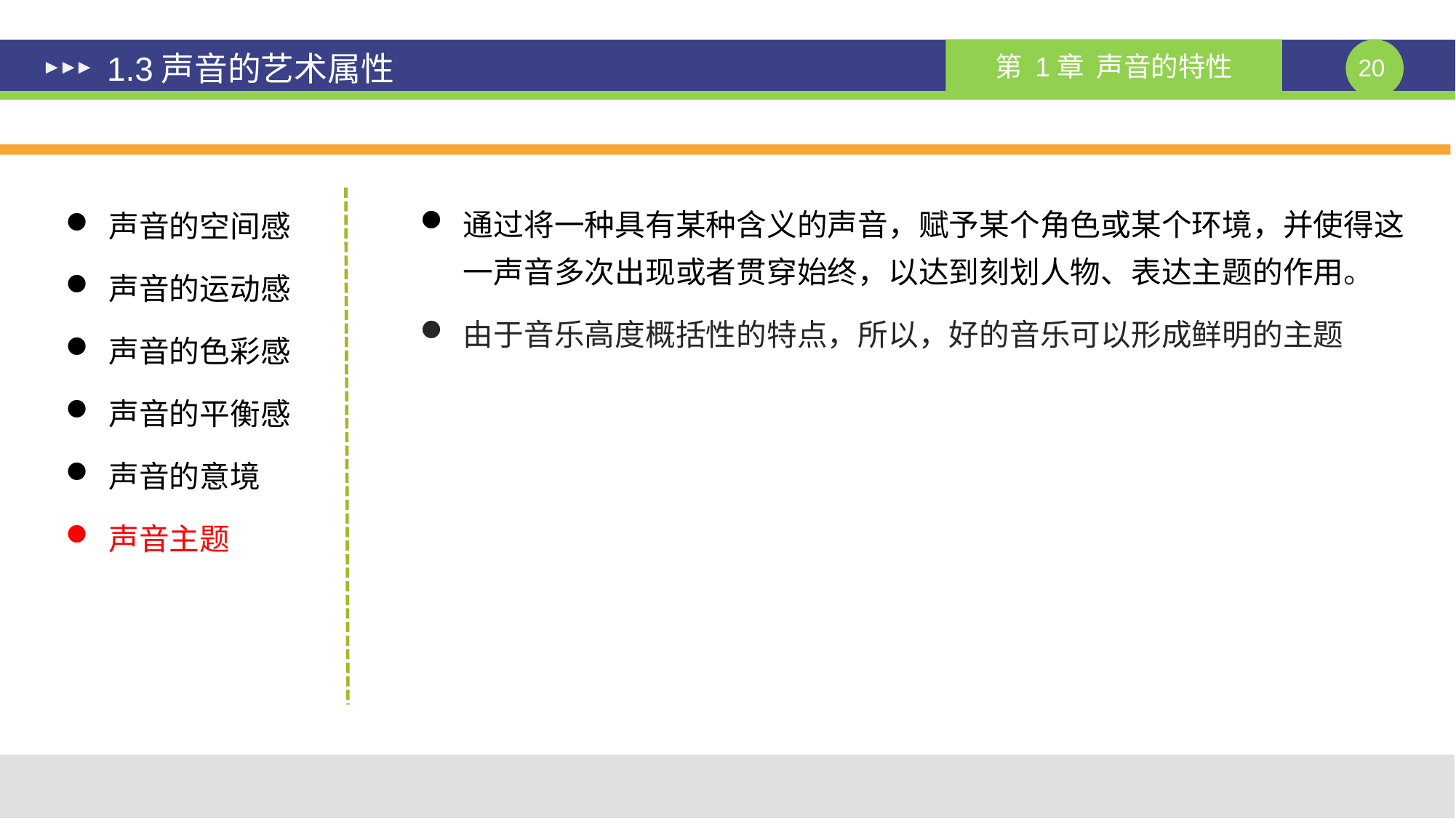

# 1.3声音的艺术属性

通过将一种具有某种含义的声音，赋予某个角色或某个环境，并使得这一声音多次出现或者贯穿始终，以达到刻划人物、表达主题的作用。
由于音乐高度概括性的特点，所以，好的音乐可以形成鲜明的主题
声音的空间感
声音的运动感
声音的色彩感
声音的平衡感
声音的意境
声音主题